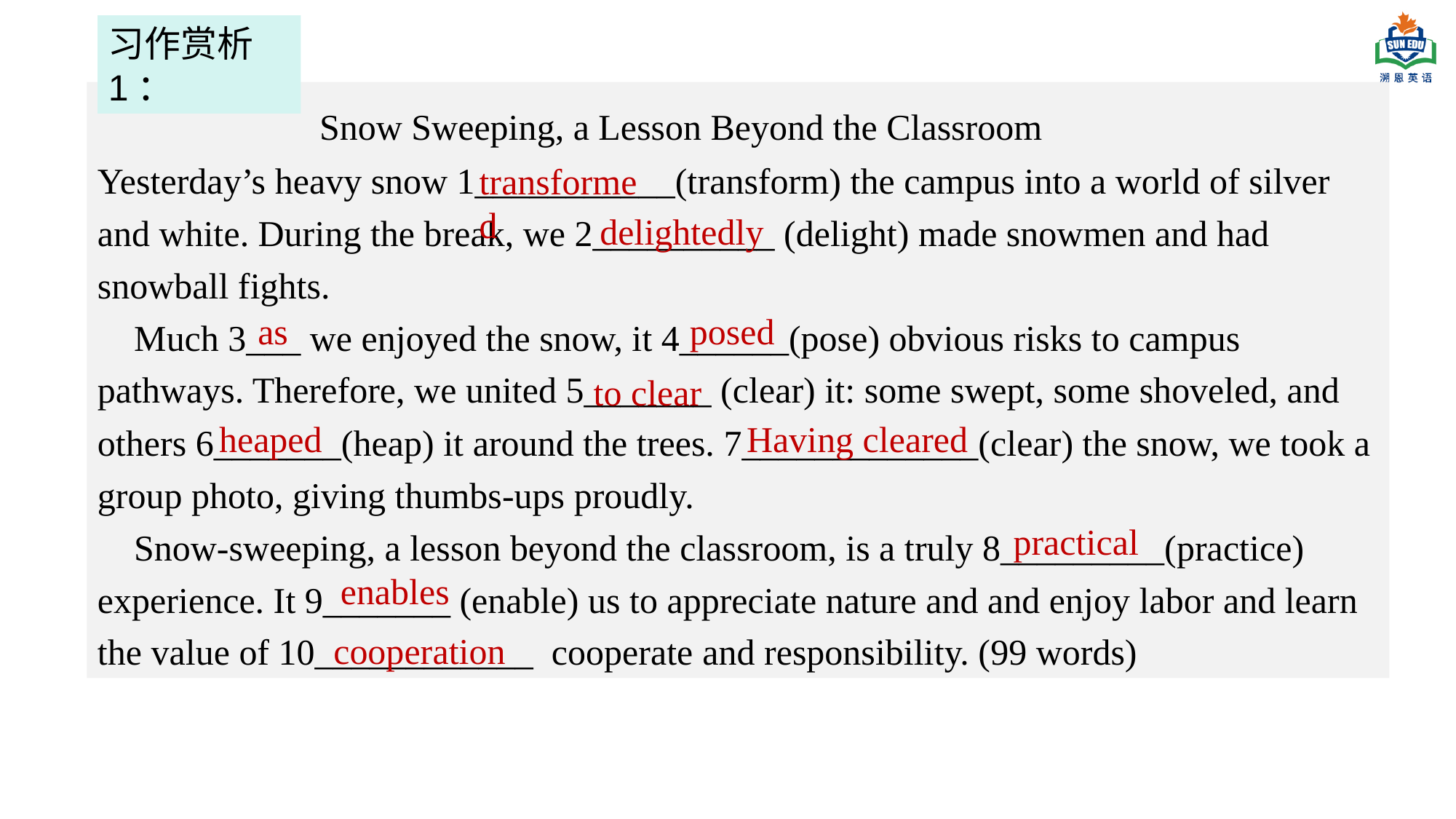

习作赏析1：
                      Snow Sweeping, a Lesson Beyond the Classroom
Yesterday’s heavy snow 1___________(transform) the campus into a world of silver and white. During the break, we 2__________ (delight) made snowmen and had snowball fights.
    Much 3___ we enjoyed the snow, it 4______(pose) obvious risks to campus pathways. Therefore, we united 5_______ (clear) it: some swept, some shoveled, and others 6_______(heap) it around the trees. 7_____________(clear) the snow, we took a group photo, giving thumbs-ups proudly.
    Snow-sweeping, a lesson beyond the classroom, is a truly 8_________(practice)  experience. It 9_______ (enable) us to appreciate nature and and enjoy labor and learn the value of 10____________  cooperate and responsibility. (99 words)
transformed
delightedly
as
posed
to clear
heaped
Having cleared
practical
 enables
cooperation